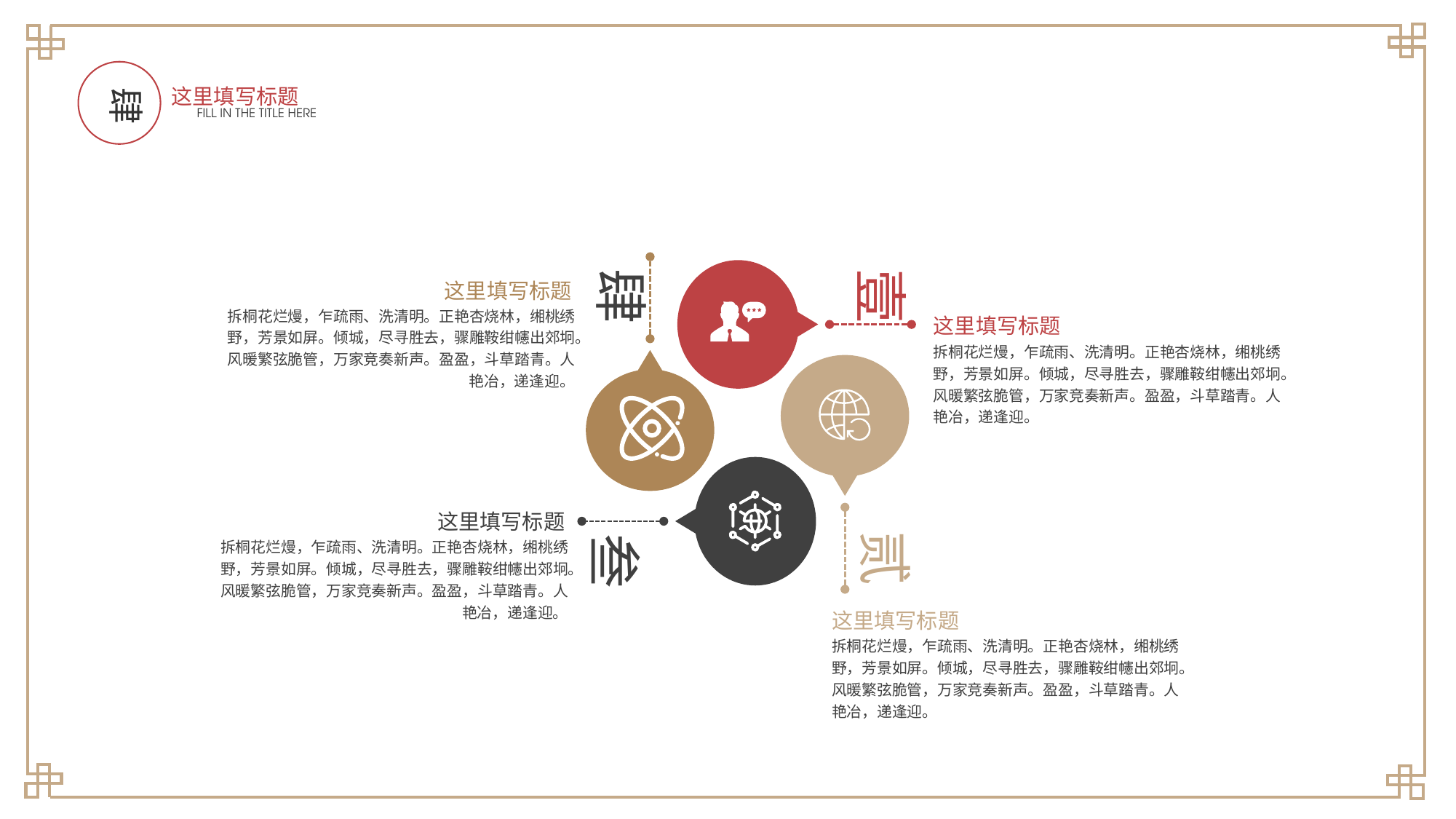

肆
这里填写标题
FILL IN THE TITLE HERE

肆
壹
这里填写标题

这里填写标题
拆桐花烂熳，乍疏雨、洗清明。正艳杏烧林，缃桃绣野，芳景如屏。倾城，尽寻胜去，骤雕鞍绀幰出郊坰。风暖繁弦脆管，万家竞奏新声。盈盈，斗草踏青。人艳冶，递逢迎。

拆桐花烂熳，乍疏雨、洗清明。正艳杏烧林，缃桃绣野，芳景如屏。倾城，尽寻胜去，骤雕鞍绀幰出郊坰。风暖繁弦脆管，万家竞奏新声。盈盈，斗草踏青。人艳冶，递逢迎。

这里填写标题
贰
叁
拆桐花烂熳，乍疏雨、洗清明。正艳杏烧林，缃桃绣野，芳景如屏。倾城，尽寻胜去，骤雕鞍绀幰出郊坰。风暖繁弦脆管，万家竞奏新声。盈盈，斗草踏青。人艳冶，递逢迎。
这里填写标题
拆桐花烂熳，乍疏雨、洗清明。正艳杏烧林，缃桃绣野，芳景如屏。倾城，尽寻胜去，骤雕鞍绀幰出郊坰。风暖繁弦脆管，万家竞奏新声。盈盈，斗草踏青。人艳冶，递逢迎。